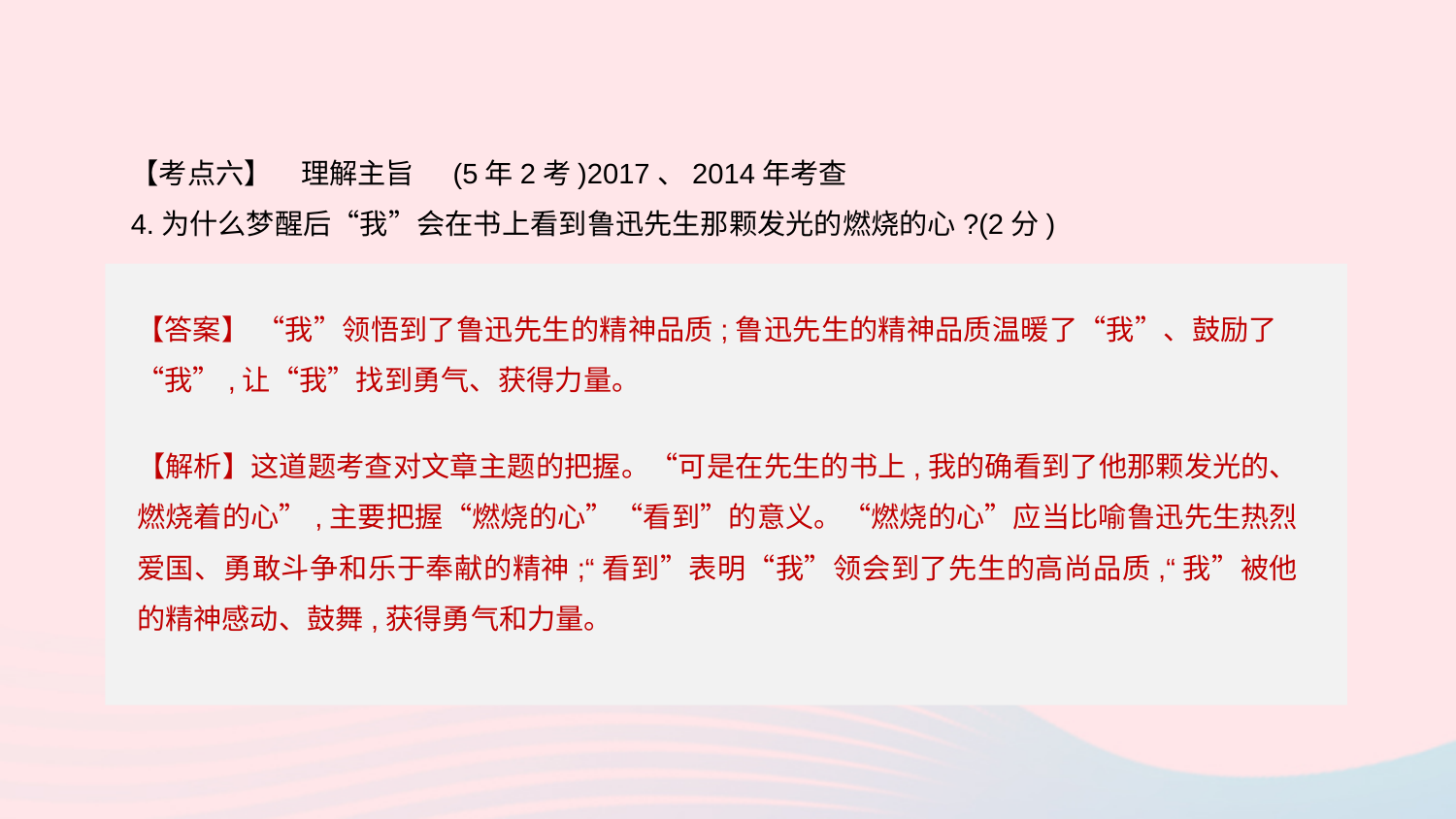

【考点六】　理解主旨     (5年2考)2017、2014年考查
4.为什么梦醒后“我”会在书上看到鲁迅先生那颗发光的燃烧的心?(2分)

【答案】 “我”领悟到了鲁迅先生的精神品质;鲁迅先生的精神品质温暖了“我”、鼓励了“我”,让“我”找到勇气、获得力量。
【解析】这道题考查对文章主题的把握。“可是在先生的书上,我的确看到了他那颗发光的、燃烧着的心”,主要把握“燃烧的心”“看到”的意义。“燃烧的心”应当比喻鲁迅先生热烈爱国、勇敢斗争和乐于奉献的精神;“看到”表明“我”领会到了先生的高尚品质,“我”被他的精神感动、鼓舞,获得勇气和力量。